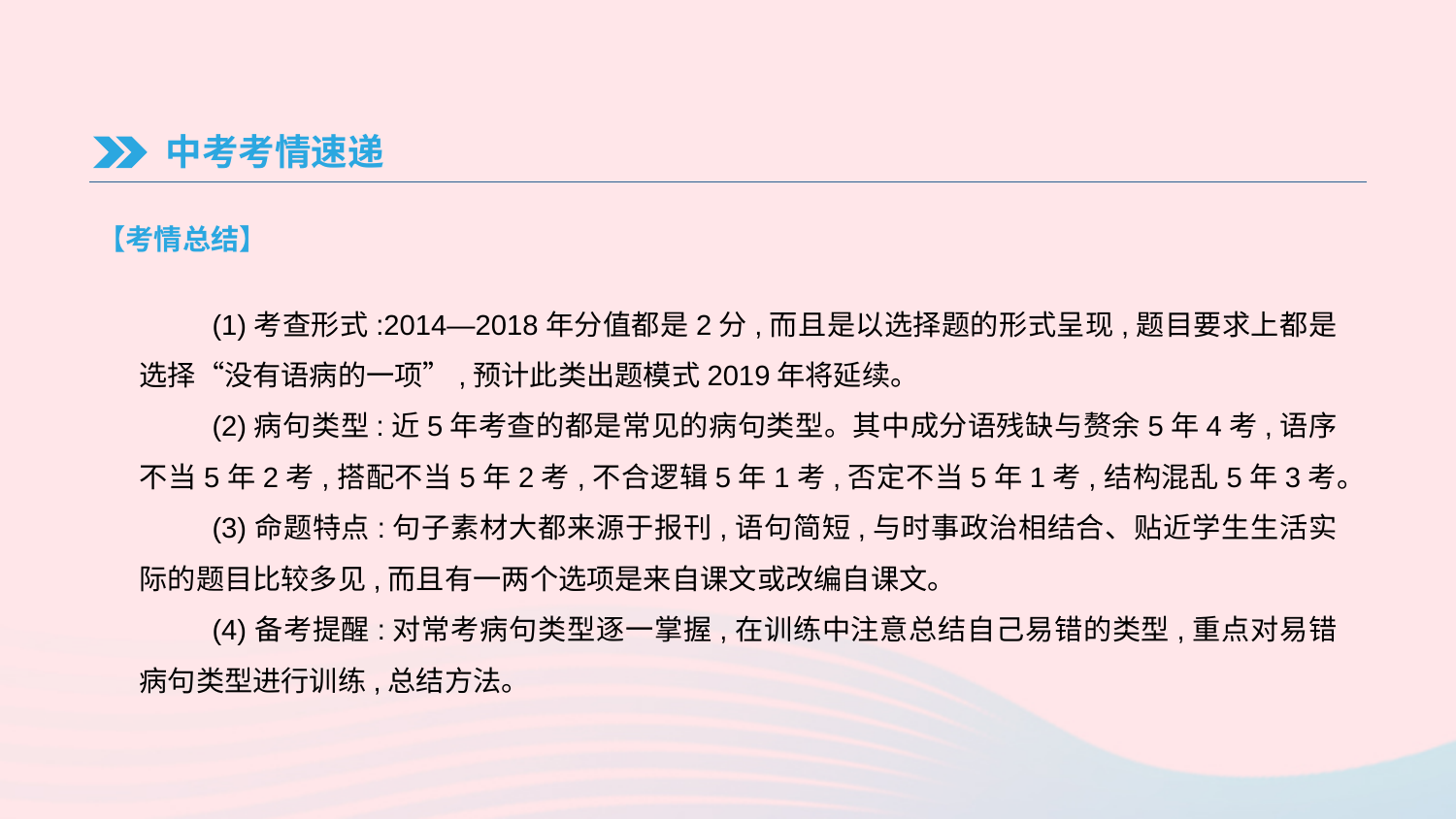

中考考情速递

【考情总结】
(1)考查形式:2014—2018年分值都是2分,而且是以选择题的形式呈现,题目要求上都是选择“没有语病的一项”,预计此类出题模式2019年将延续。
(2)病句类型:近5年考查的都是常见的病句类型。其中成分语残缺与赘余5年4考,语序不当5年2考,搭配不当5年2考,不合逻辑5年1考,否定不当5年1考,结构混乱5年3考。
(3)命题特点:句子素材大都来源于报刊,语句简短,与时事政治相结合、贴近学生生活实际的题目比较多见,而且有一两个选项是来自课文或改编自课文。
(4)备考提醒:对常考病句类型逐一掌握,在训练中注意总结自己易错的类型,重点对易错病句类型进行训练,总结方法。